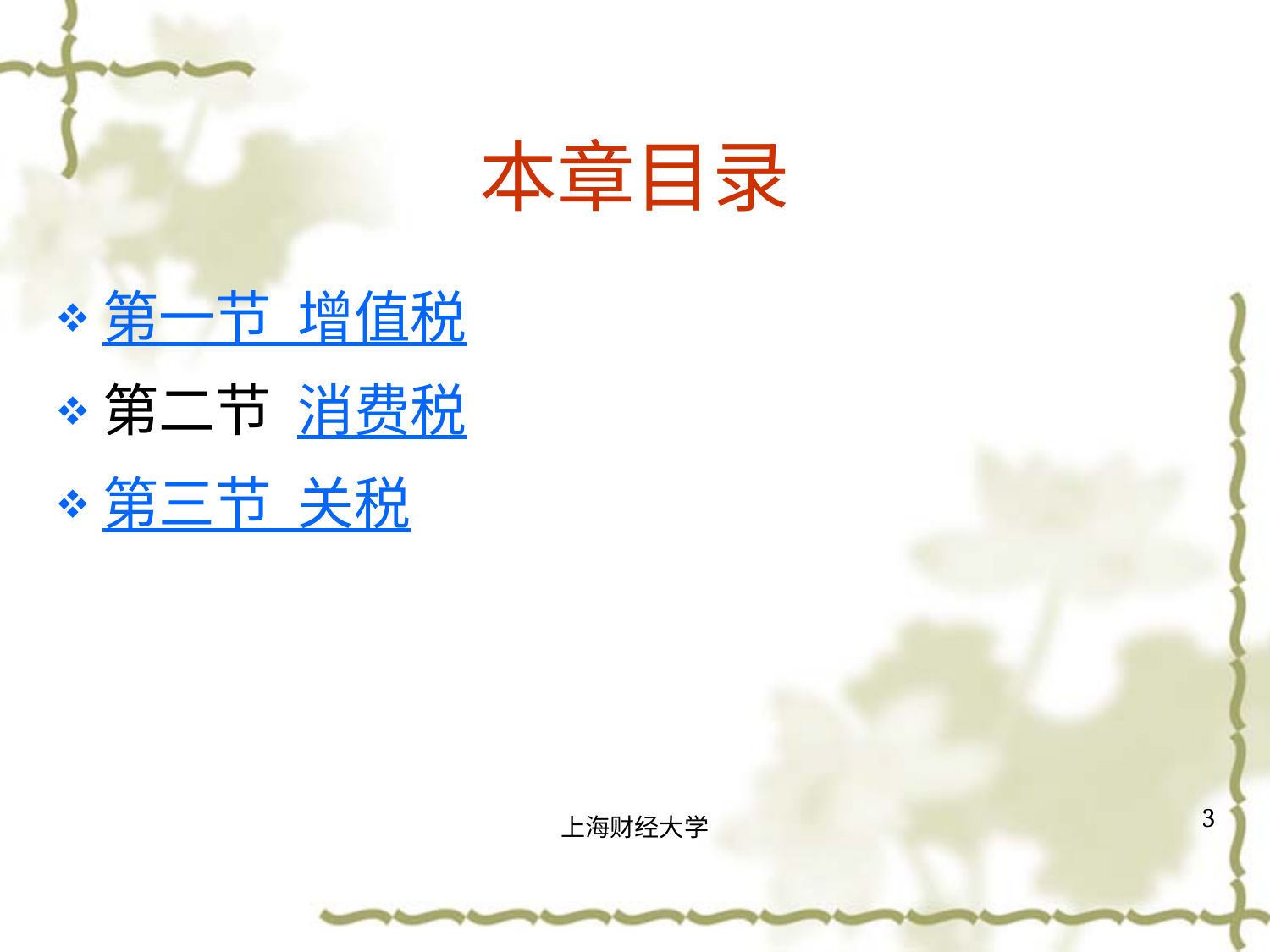

# 本章目录
第一节  增值税
第二节  消费税
第三节  关税

3
上海财经大学